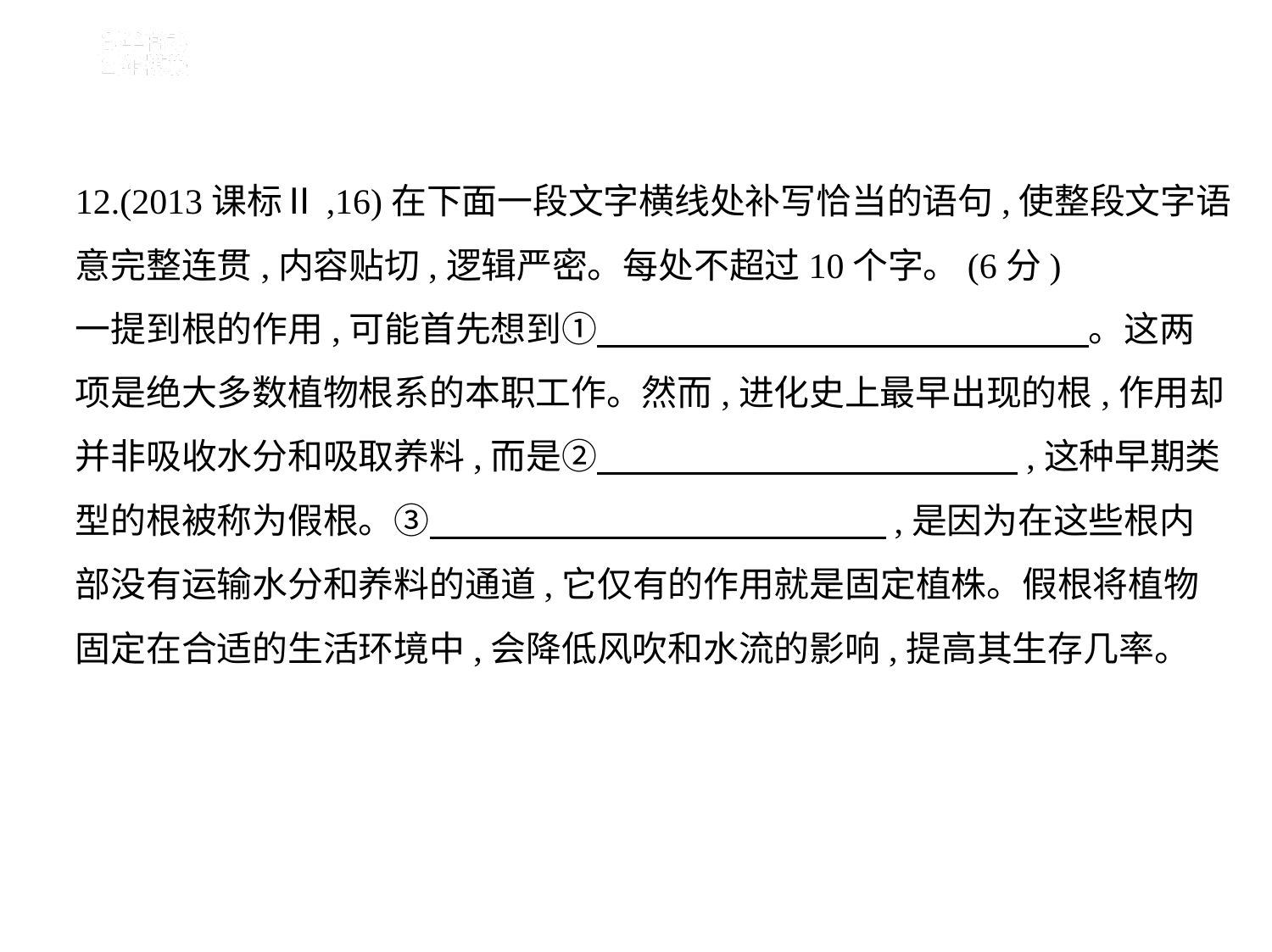

12.(2013课标Ⅱ,16)在下面一段文字横线处补写恰当的语句,使整段文字语
意完整连贯,内容贴切,逻辑严密。每处不超过10个字。(6分)
一提到根的作用,可能首先想到①　　　　　　　　　　　　　    。这两
项是绝大多数植物根系的本职工作。然而,进化史上最早出现的根,作用却
并非吸收水分和吸取养料,而是②　　　　　　　　　　　    ,这种早期类
型的根被称为假根。③　　　　　　　　　　　　    ,是因为在这些根内
部没有运输水分和养料的通道,它仅有的作用就是固定植株。假根将植物
固定在合适的生活环境中,会降低风吹和水流的影响,提高其生存几率。